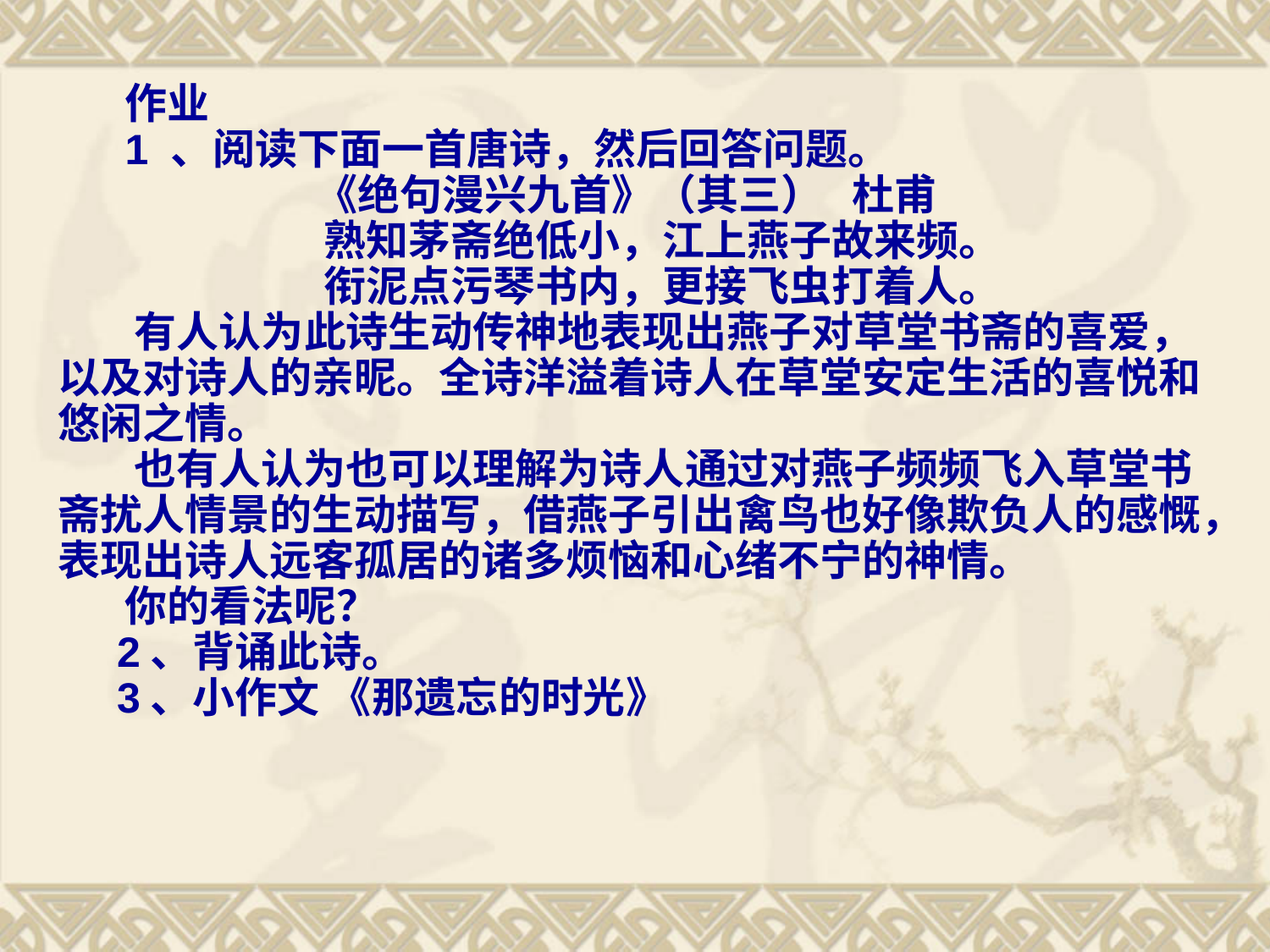

作业
      1 、阅读下面一首唐诗，然后回答问题。
                          《绝句漫兴九首》（其三）   杜甫
　熟知茅斋绝低小，江上燕子故来频。
　衔泥点污琴书内，更接飞虫打着人。
       有人认为此诗生动传神地表现出燕子对草堂书斋的喜爱，以及对诗人的亲昵。全诗洋溢着诗人在草堂安定生活的喜悦和悠闲之情。
       也有人认为也可以理解为诗人通过对燕子频频飞入草堂书斋扰人情景的生动描写，借燕子引出禽鸟也好像欺负人的感慨，表现出诗人远客孤居的诸多烦恼和心绪不宁的神情。
      你的看法呢？
     2、背诵此诗。
     3、小作文 《那遗忘的时光》